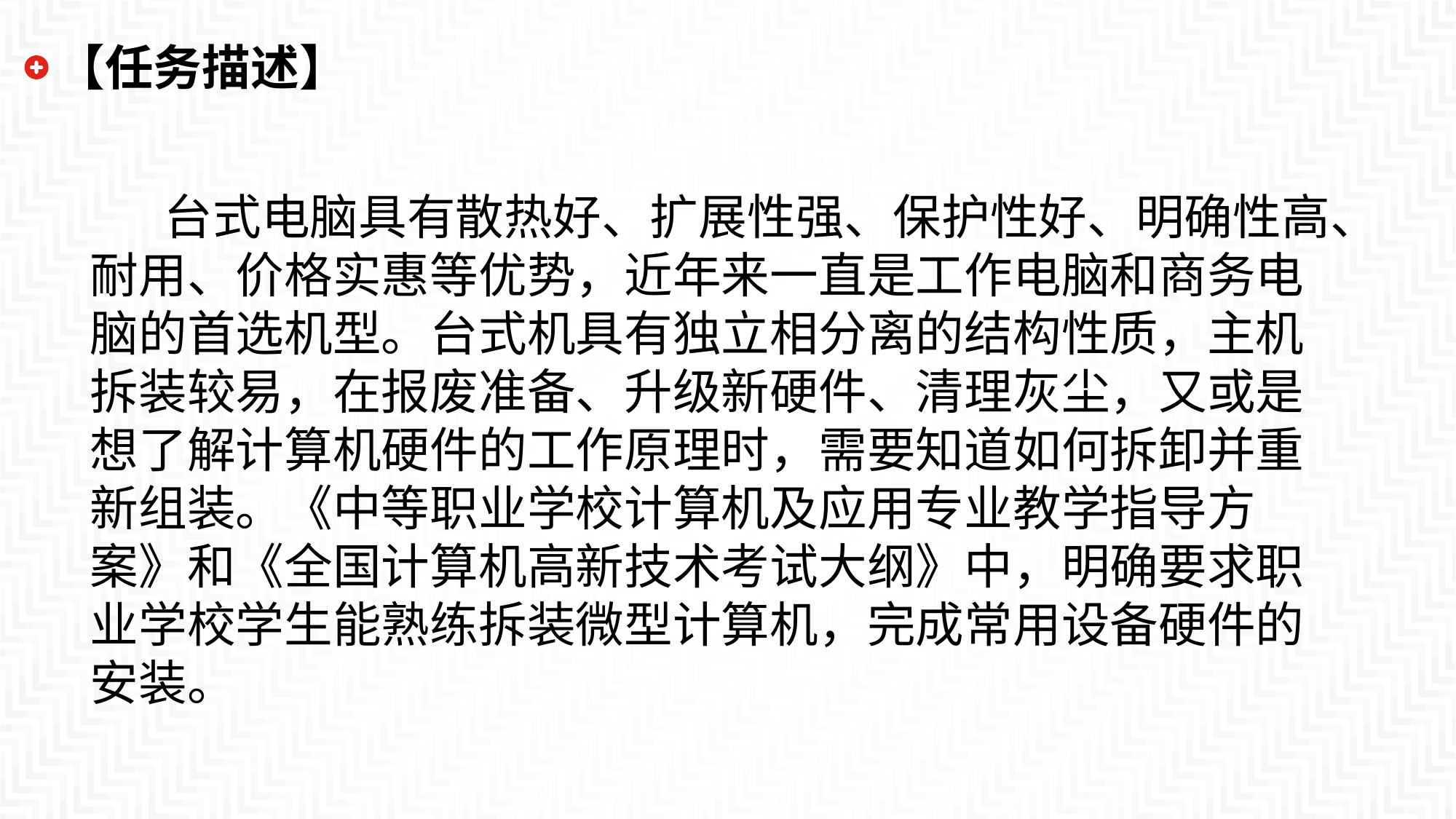

# 【任务描述】

        台式电脑具有散热好、扩展性强、保护性好、明确性高、耐用、价格实惠等优势，近年来一直是工作电脑和商务电脑的首选机型。台式机具有独立相分离的结构性质，主机拆装较易，在报废准备、升级新硬件、清理灰尘，又或是想了解计算机硬件的工作原理时，需要知道如何拆卸并重新组装。《中等职业学校计算机及应用专业教学指导方案》和《全国计算机高新技术考试大纲》中，明确要求职业学校学生能熟练拆装微型计算机，完成常用设备硬件的安装。